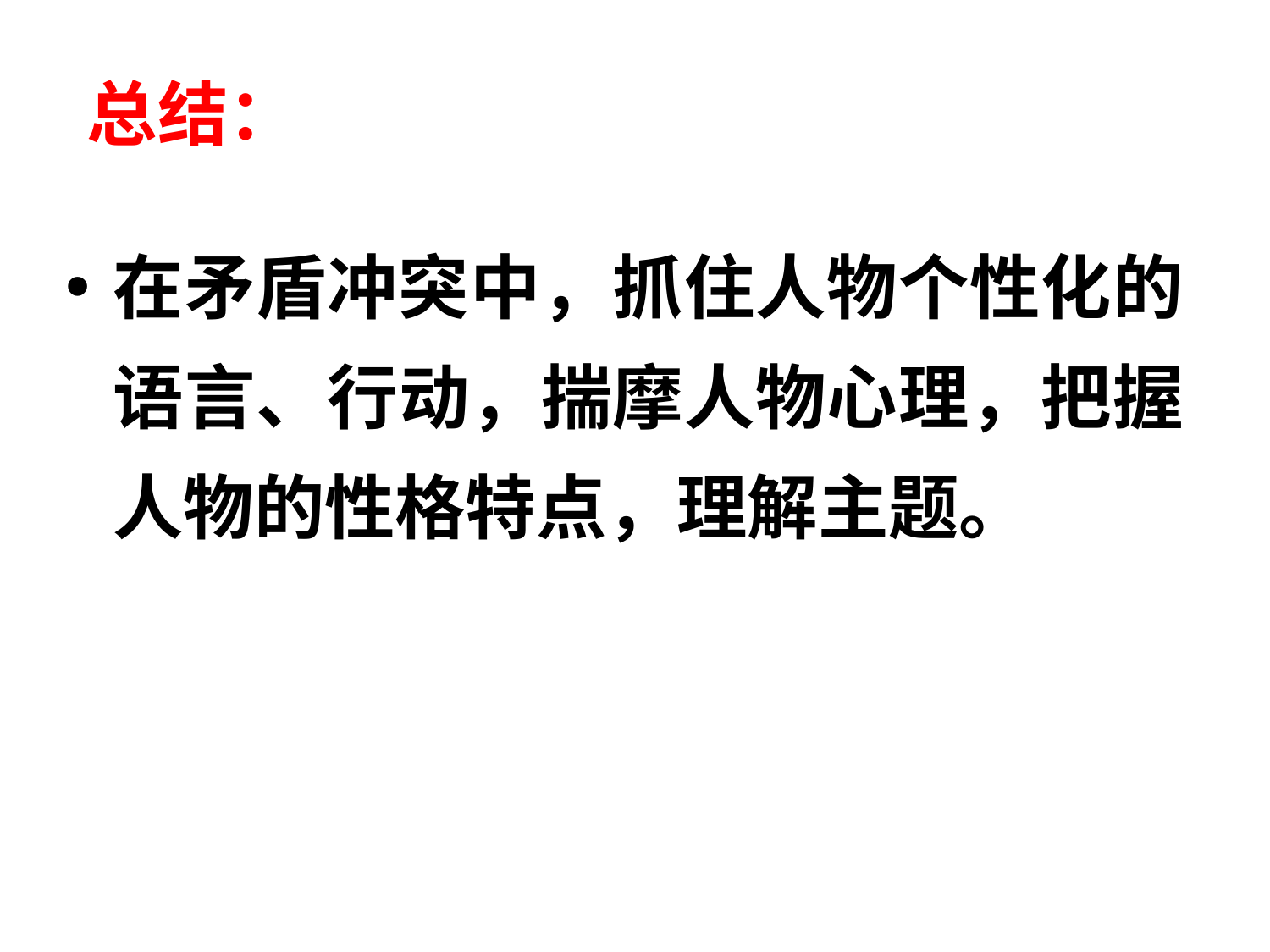

总结：
在矛盾冲突中，抓住人物个性化的语言、行动，揣摩人物心理，把握人物的性格特点，理解主题。